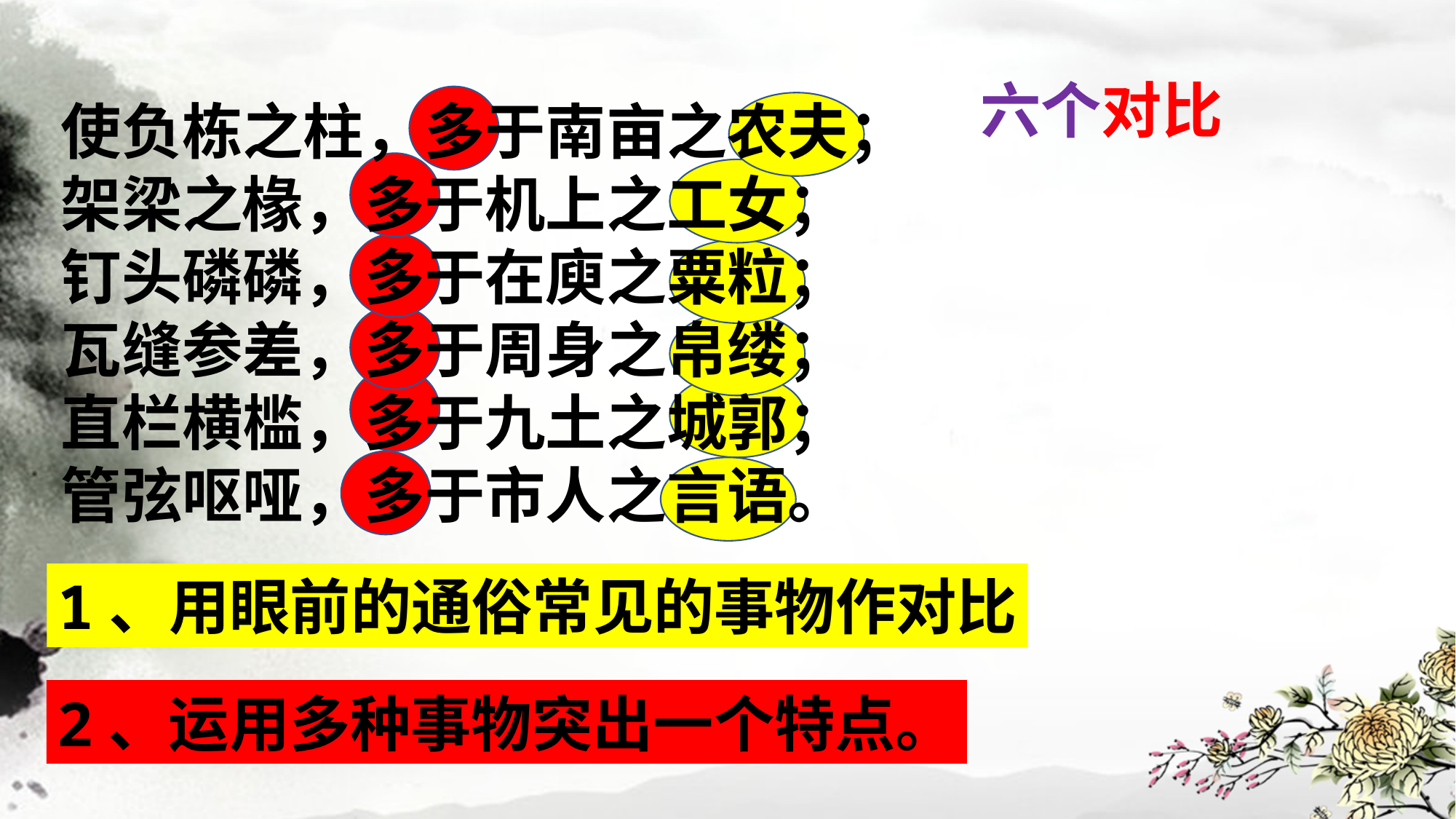

六个对比

使负栋之柱，多于南亩之农夫；
架梁之椽，多于机上之工女；
钉头磷磷，多于在庾之粟粒；
瓦缝参差，多于周身之帛缕；
直栏横槛，多于九土之城郭；
管弦呕哑，多于市人之言语。

1、用眼前的通俗常见的事物作对比
2、运用多种事物突出一个特点。